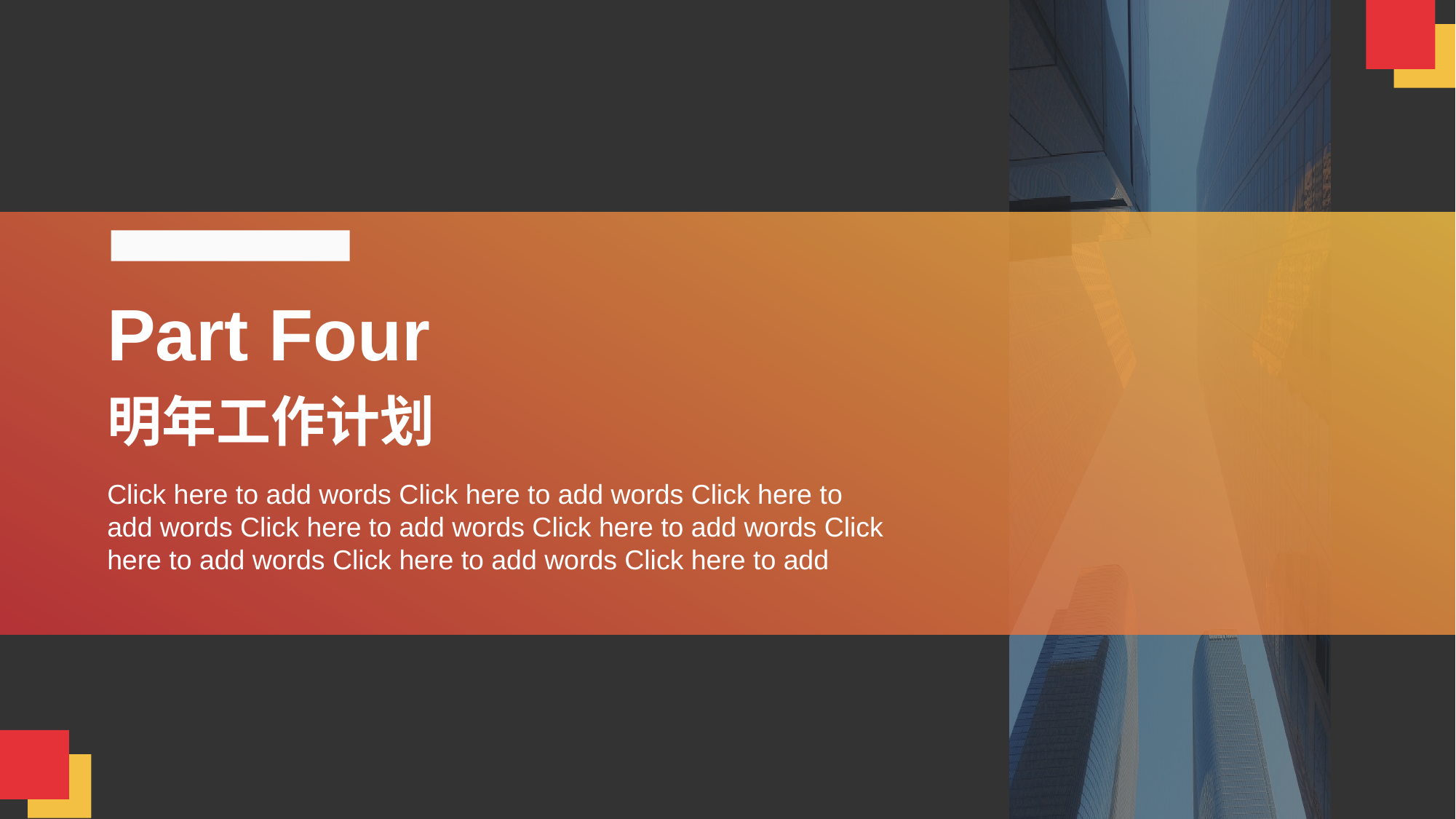

Part Four
明年工作计划
Click here to add words Click here to add words Click here to add words Click here to add words Click here to add words Click here to add words Click here to add words Click here to add